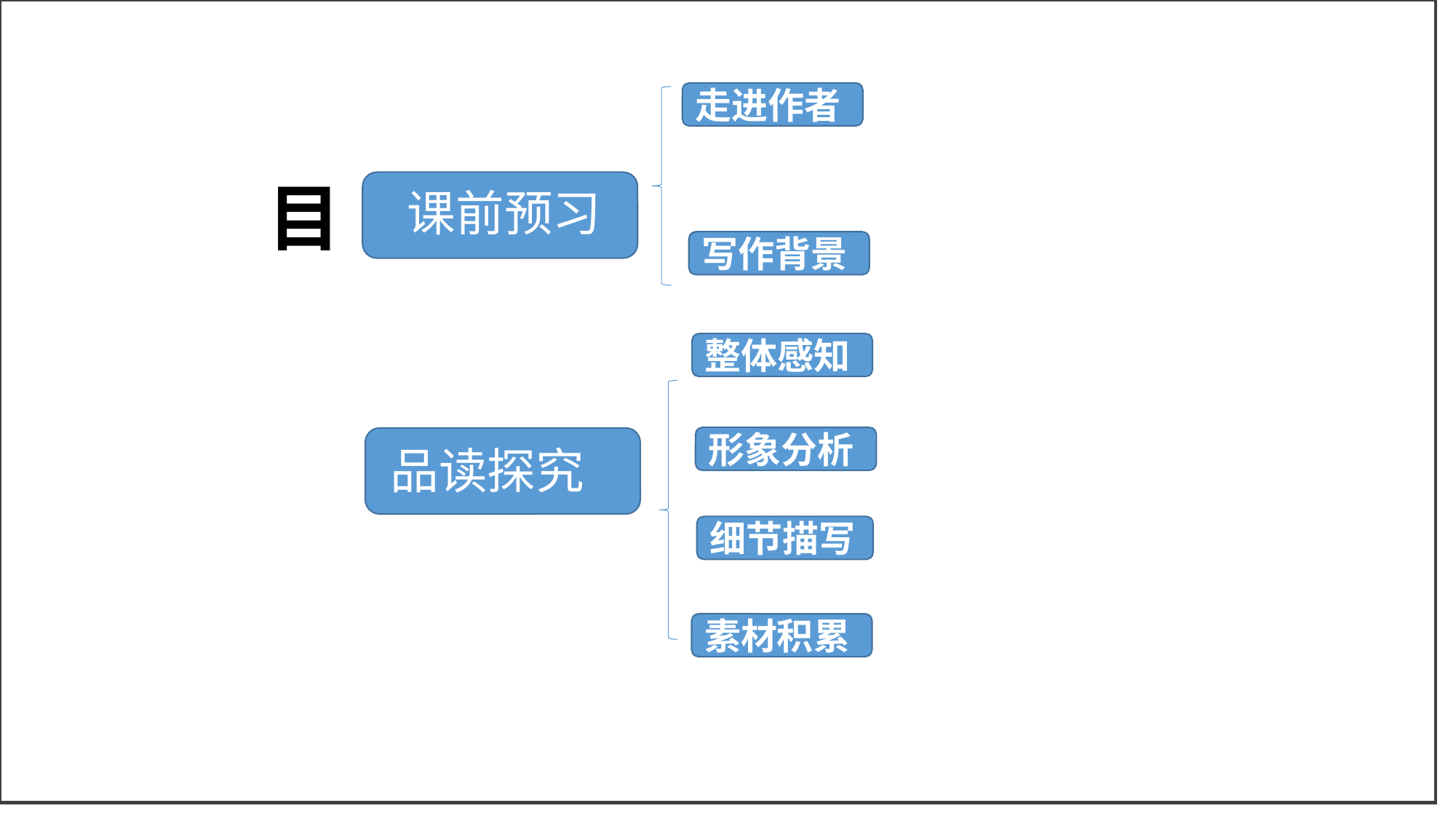

走进作者

目

录

课前预习

写作背景
整体感知

形象分析

品读探究
细节描写
素材积累